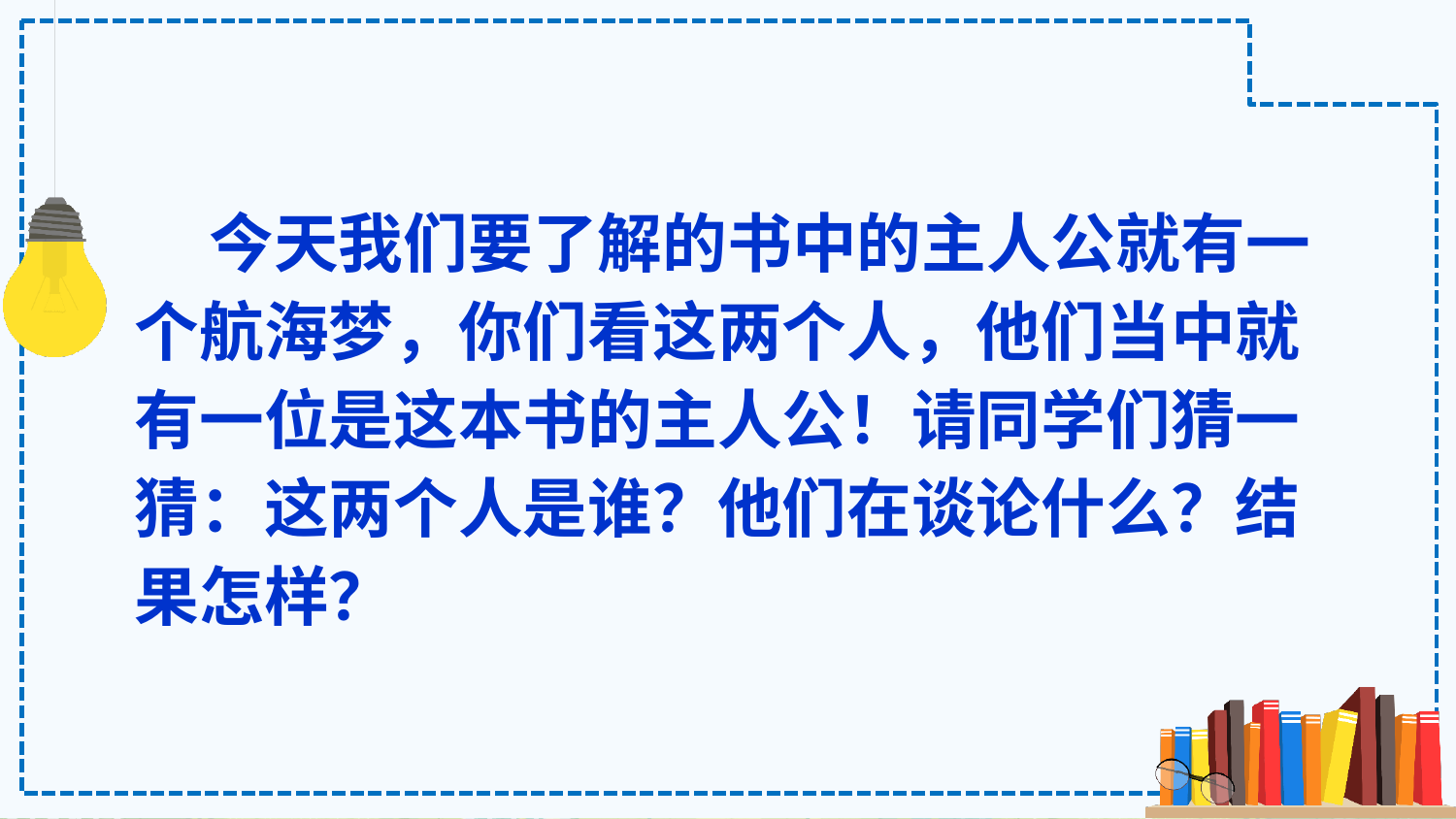

今天我们要了解的书中的主人公就有一个航海梦，你们看这两个人，他们当中就有一位是这本书的主人公！请同学们猜一猜：这两个人是谁？他们在谈论什么？结果怎样？